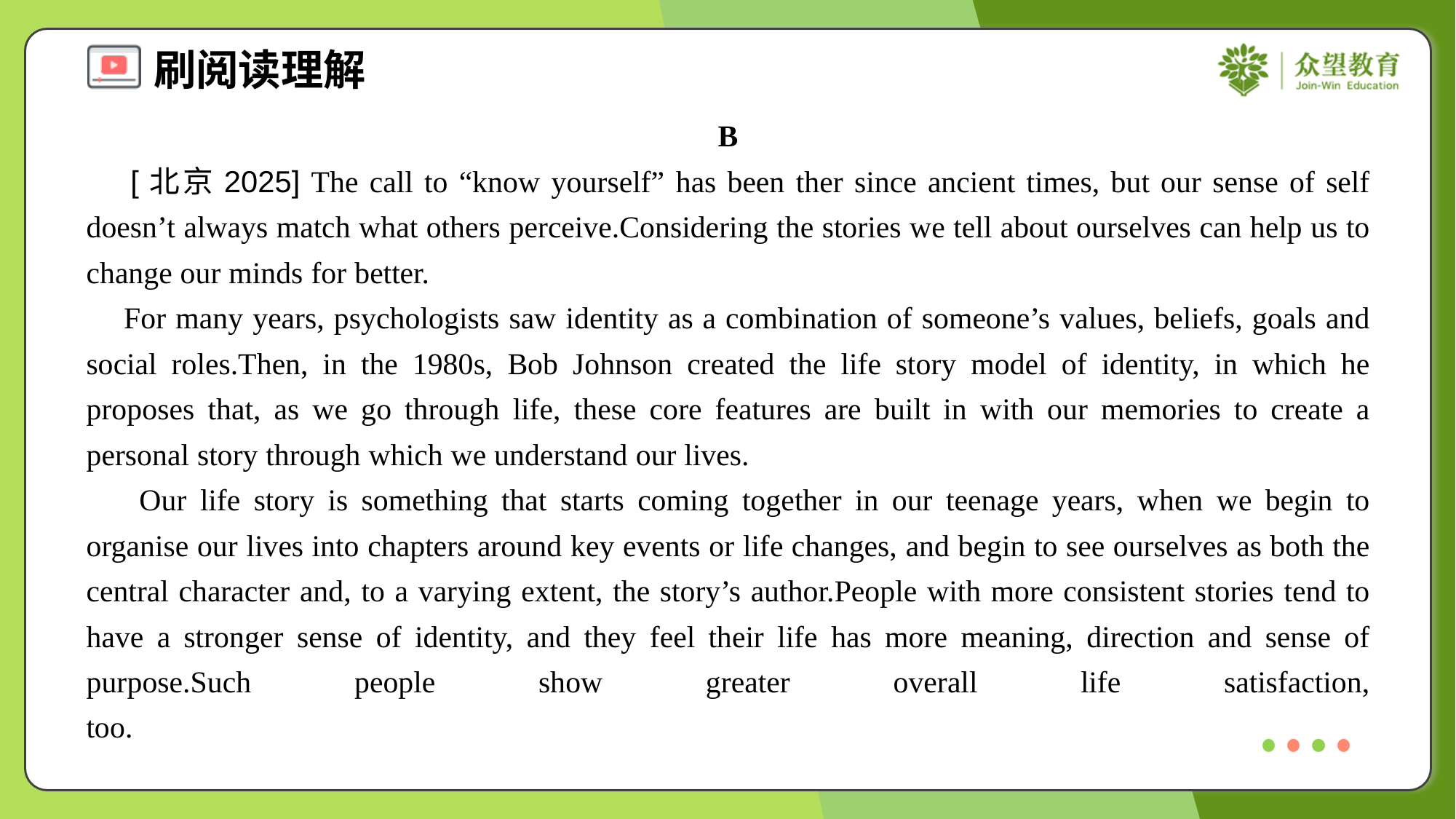

B
    [北京2025] The call to “know yourself” has been ther since ancient times, but our sense of self doesn’t always match what others perceive.Considering the stories we tell about ourselves can help us to change our minds for better.
    For many years, psychologists saw identity as a combination of someone’s values, beliefs, goals and social roles.Then, in the 1980s, Bob Johnson created the life story model of identity, in which he proposes that, as we go through life, these core features are built in with our memories to create a personal story through which we understand our lives.
    Our life story is something that starts coming together in our teenage years, when we begin to organise our lives into chapters around key events or life changes, and begin to see ourselves as both the central character and, to a varying extent, the story’s author.People with more consistent stories tend to have a stronger sense of identity, and they feel their life has more meaning, direction and sense of purpose.Such people show greater overall life satisfaction, too.#1.3